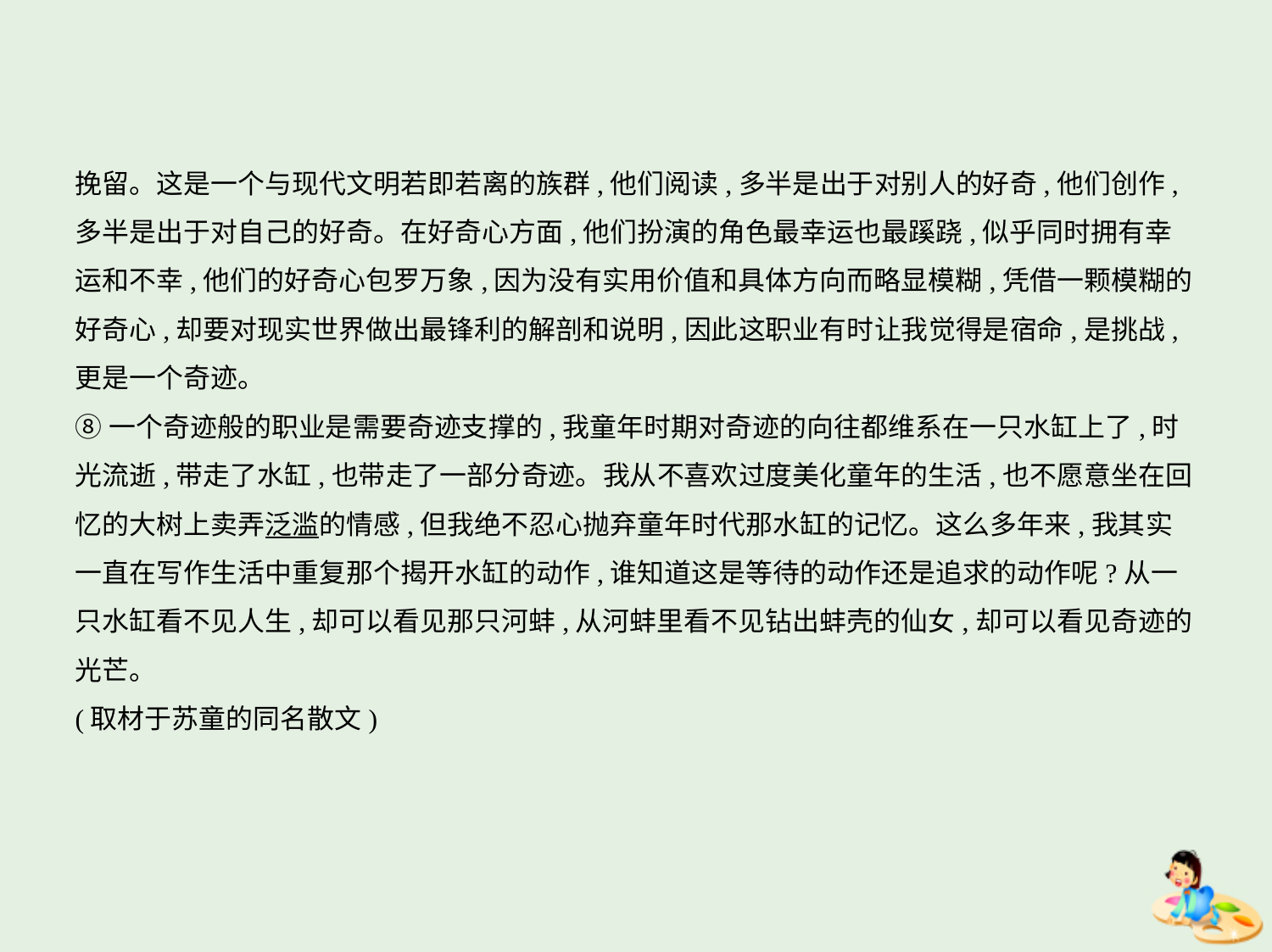

挽留。这是一个与现代文明若即若离的族群,他们阅读,多半是出于对别人的好奇,他们创作,
多半是出于对自己的好奇。在好奇心方面,他们扮演的角色最幸运也最蹊跷,似乎同时拥有幸
运和不幸,他们的好奇心包罗万象,因为没有实用价值和具体方向而略显模糊,凭借一颗模糊的
好奇心,却要对现实世界做出最锋利的解剖和说明,因此这职业有时让我觉得是宿命,是挑战,
更是一个奇迹。
⑧一个奇迹般的职业是需要奇迹支撑的,我童年时期对奇迹的向往都维系在一只水缸上了,时
光流逝,带走了水缸,也带走了一部分奇迹。我从不喜欢过度美化童年的生活,也不愿意坐在回
忆的大树上卖弄泛滥的情感,但我绝不忍心抛弃童年时代那水缸的记忆。这么多年来,我其实
一直在写作生活中重复那个揭开水缸的动作,谁知道这是等待的动作还是追求的动作呢?从一
只水缸看不见人生,却可以看见那只河蚌,从河蚌里看不见钻出蚌壳的仙女,却可以看见奇迹的
光芒。
(取材于苏童的同名散文)